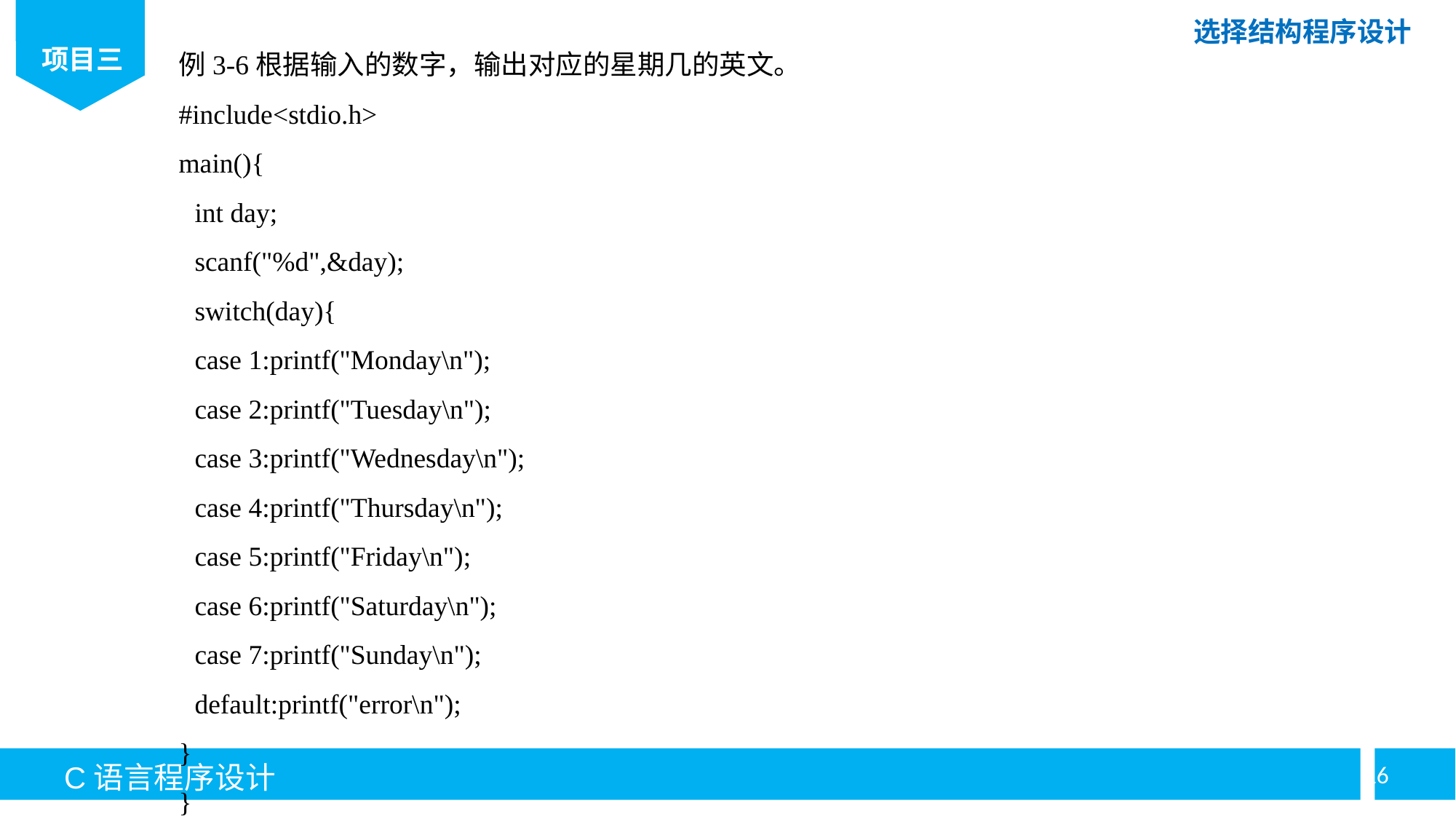

例3-6根据输入的数字，输出对应的星期几的英文。
#include<stdio.h>
main(){
int day;
scanf("%d",&day);
switch(day){
case 1:printf("Monday\n");
case 2:printf("Tuesday\n");
case 3:printf("Wednesday\n");
case 4:printf("Thursday\n");
case 5:printf("Friday\n");
case 6:printf("Saturday\n");
case 7:printf("Sunday\n");
default:printf("error\n");
}
}